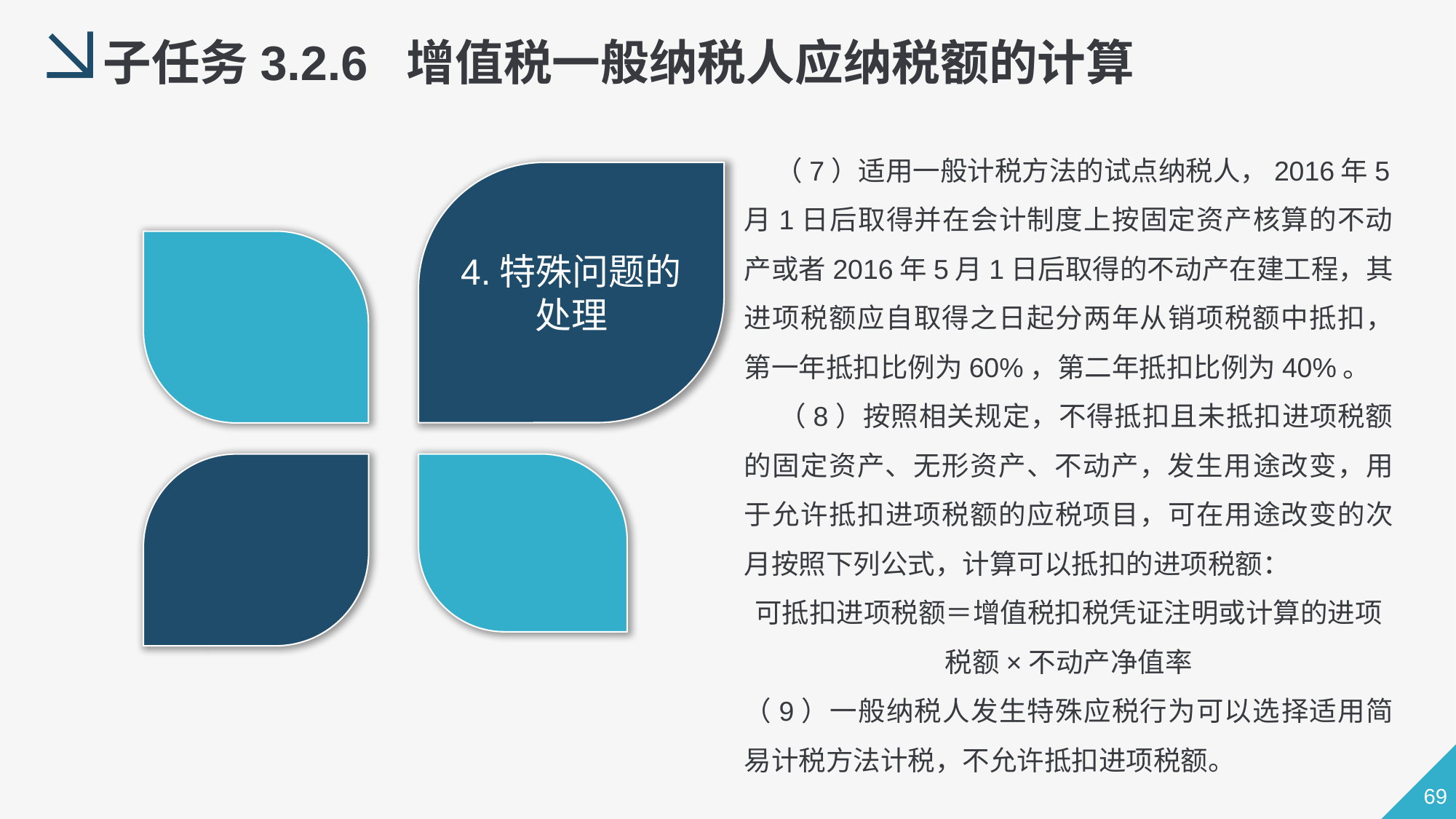

子任务3.2.6  增值税一般纳税人应纳税额的计算

    （7）适用一般计税方法的试点纳税人，2016年5月1日后取得并在会计制度上按固定资产核算的不动产或者2016年5月1日后取得的不动产在建工程，其进项税额应自取得之日起分两年从销项税额中抵扣，第一年抵扣比例为60%，第二年抵扣比例为40%。
    （8）按照相关规定，不得抵扣且未抵扣进项税额的固定资产、无形资产、不动产，发生用途改变，用于允许抵扣进项税额的应税项目，可在用途改变的次月按照下列公式，计算可以抵扣的进项税额：
可抵扣进项税额＝增值税扣税凭证注明或计算的进项税额×不动产净值率
（9）一般纳税人发生特殊应税行为可以选择适用简易计税方法计税，不允许抵扣进项税额。
4.特殊问题的处理